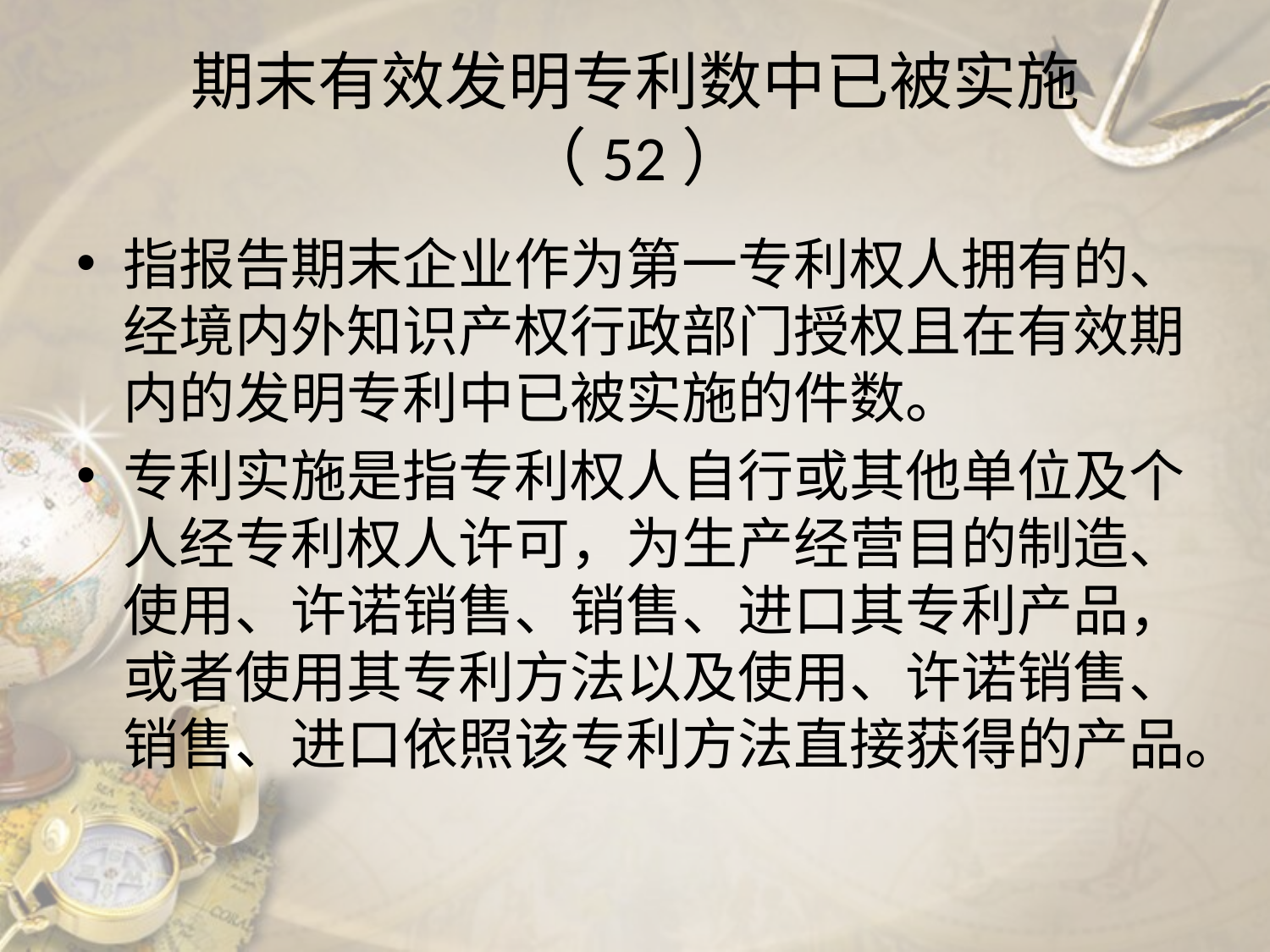

# 期末有效发明专利数中已被实施 （52）
指报告期末企业作为第一专利权人拥有的、经境内外知识产权行政部门授权且在有效期内的发明专利中已被实施的件数。
专利实施是指专利权人自行或其他单位及个人经专利权人许可，为生产经营目的制造、使用、许诺销售、销售、进口其专利产品，或者使用其专利方法以及使用、许诺销售、销售、进口依照该专利方法直接获得的产品。